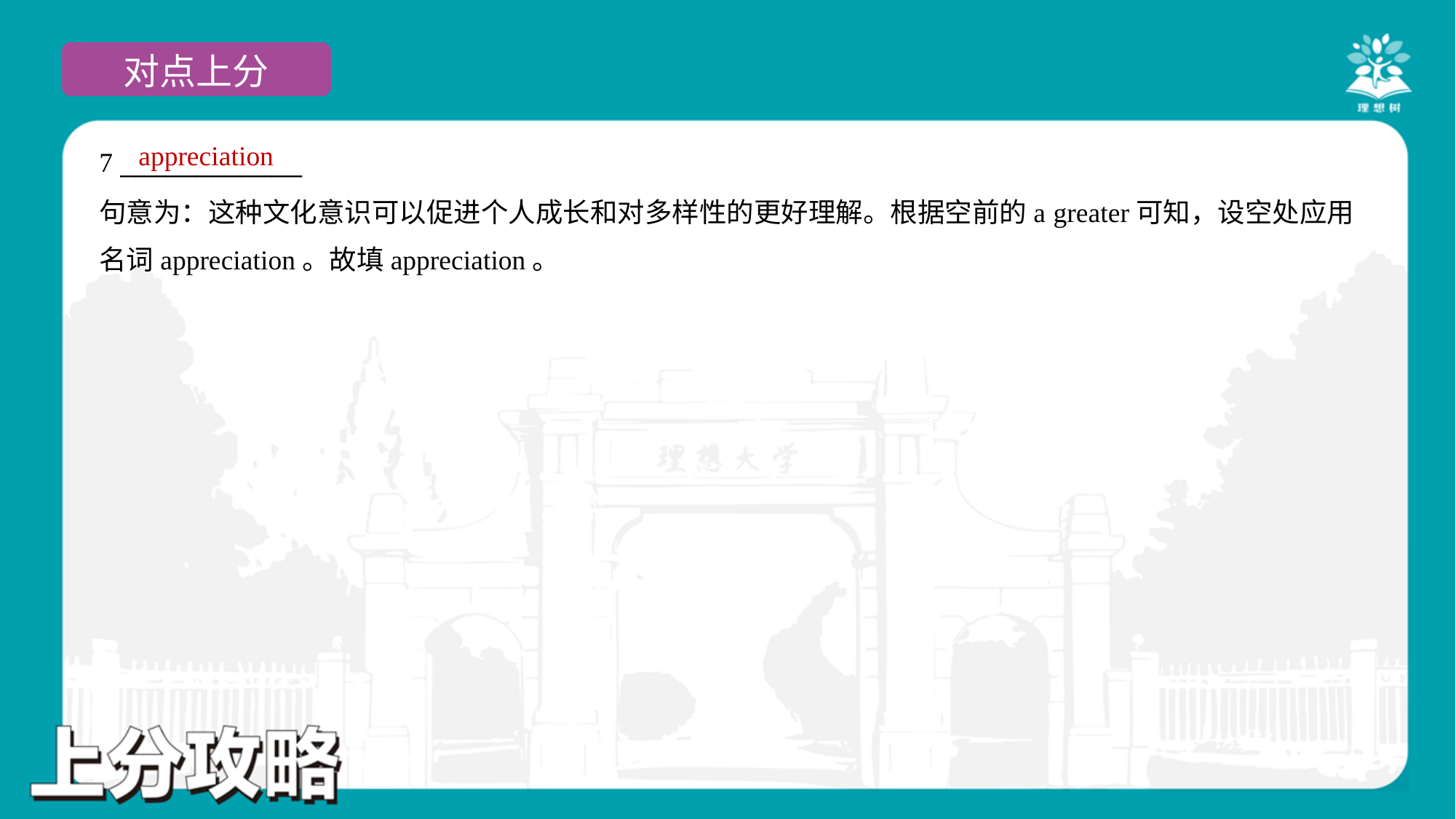

appreciation
7 ____________
句意为：这种文化意识可以促进个人成长和对多样性的更好理解。根据空前的a greater可知，设空处应用
名词appreciation。故填appreciation。